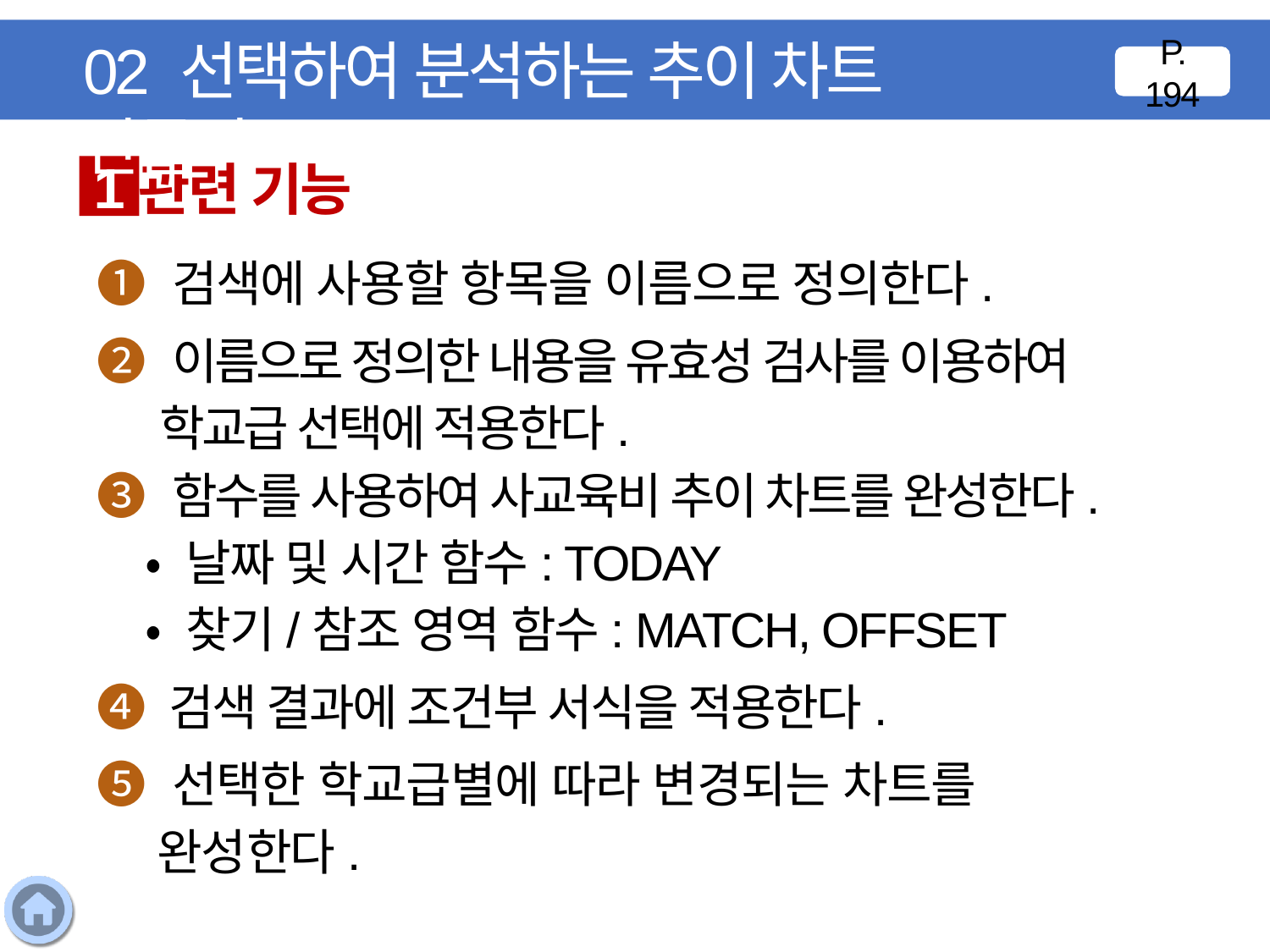

02 선택하여 분석하는 추이 차트 만들기
P. 194
관련 기능
1
❶ 검색에 사용할 항목을 이름으로 정의한다.
❷ 이름으로 정의한 내용을 유효성 검사를 이용하여 학교급 선택에 적용한다.
❸ 함수를 사용하여 사교육비 추이 차트를 완성한다.
    • 날짜 및 시간 함수: TODAY
    • 찾기/참조 영역 함수: MATCH, OFFSET
❹ 검색 결과에 조건부 서식을 적용한다.
❺ 선택한 학교급별에 따라 변경되는 차트를 완성한다.